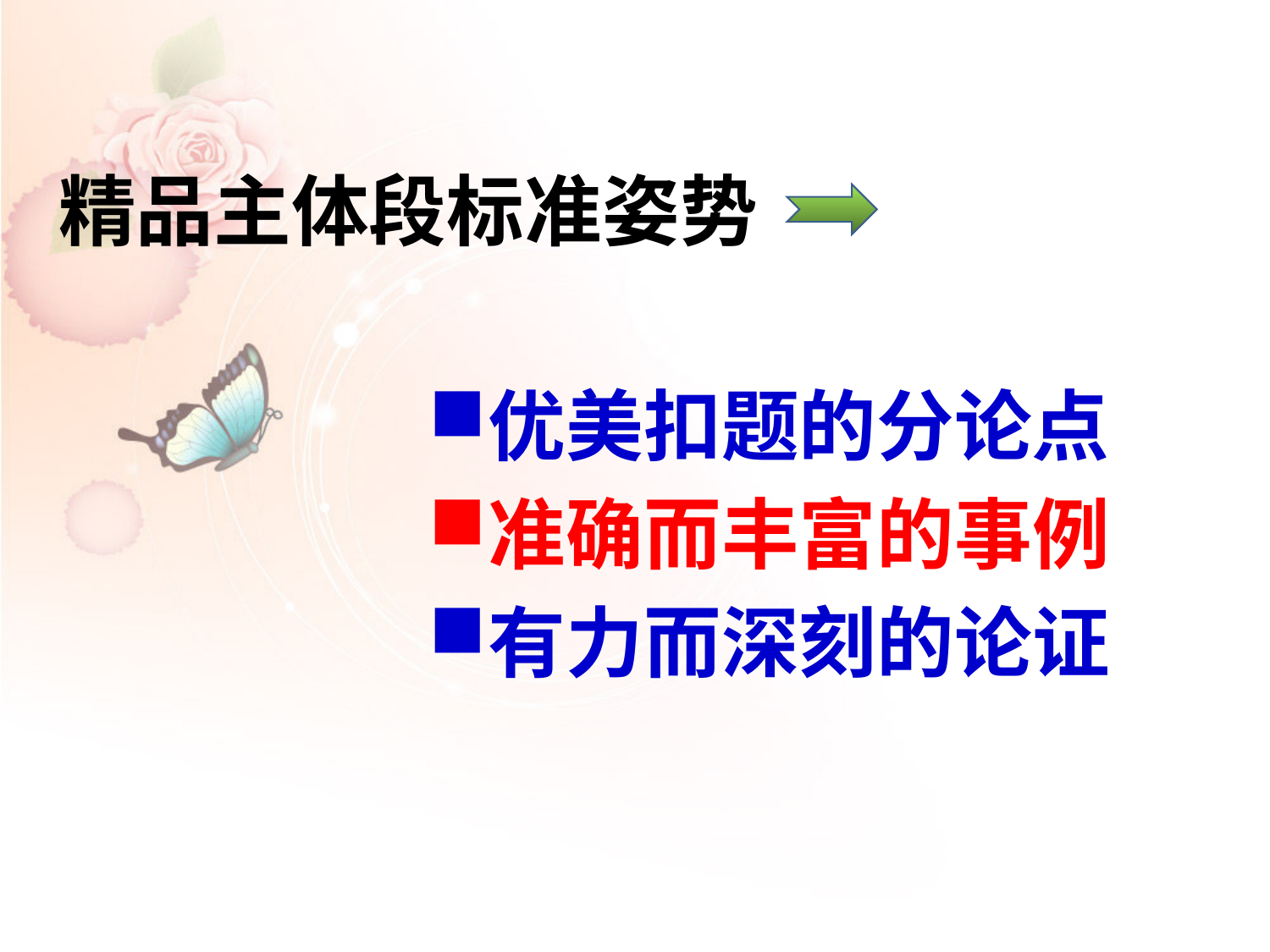

精品主体段标准姿势

优美扣题的分论点
准确而丰富的事例
有力而深刻的论证